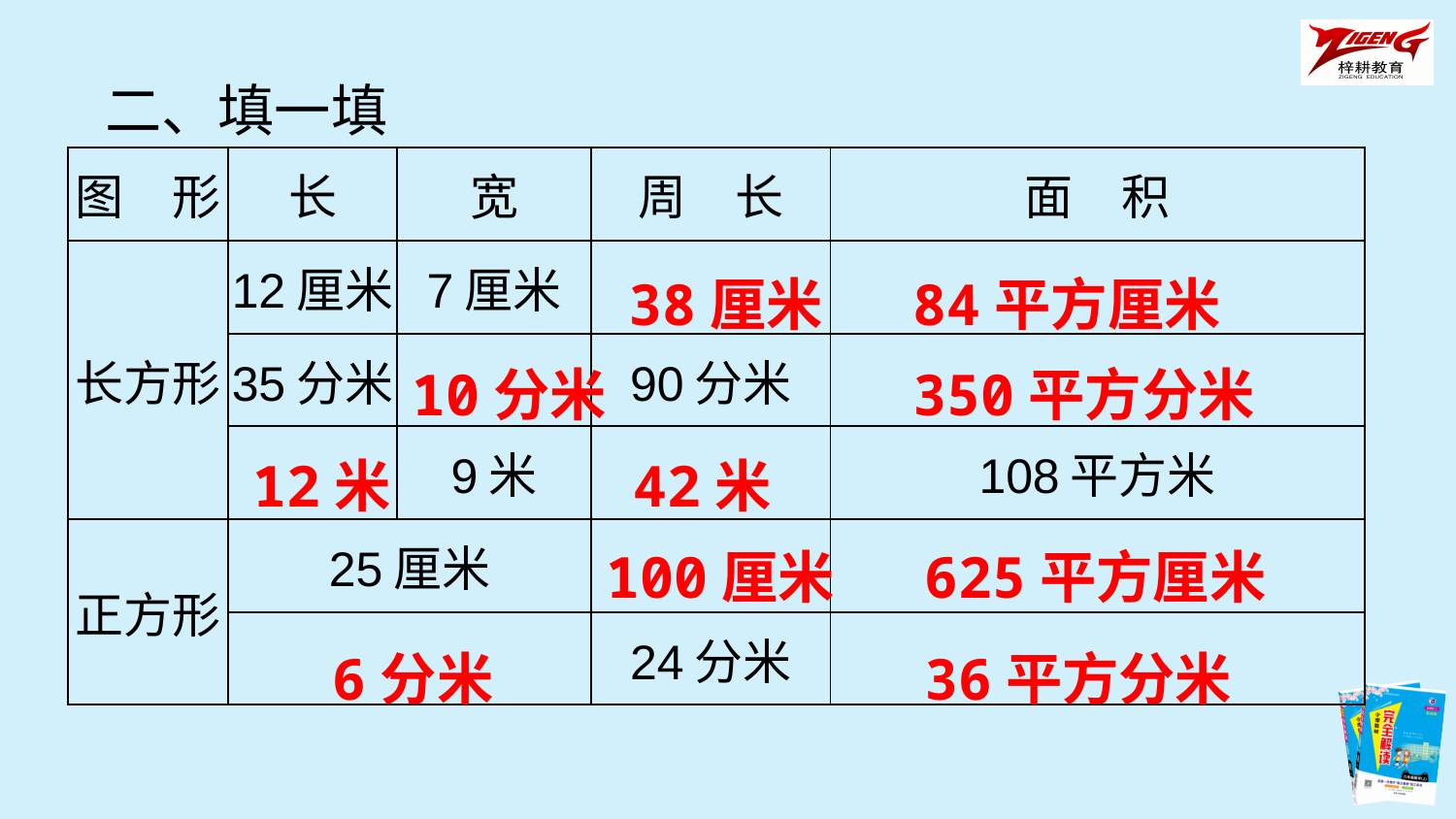

二、填一填
| 图　形 | 长 | 宽 | 周　长 | 面　积 |
| --- | --- | --- | --- | --- |
| 长方形 | 12厘米 | 7厘米 |  |  |
|  | 35分米 |  | 90分米 |  |
|  |  | 9米 |  | 108平方米 |
| 正方形 | 25厘米 |  |  |  |
|  |  |  | 24分米 |  |
38厘米
84平方厘米
10分米
350平方分米
12米
42米
100厘米
625平方厘米
6分米
36平方分米